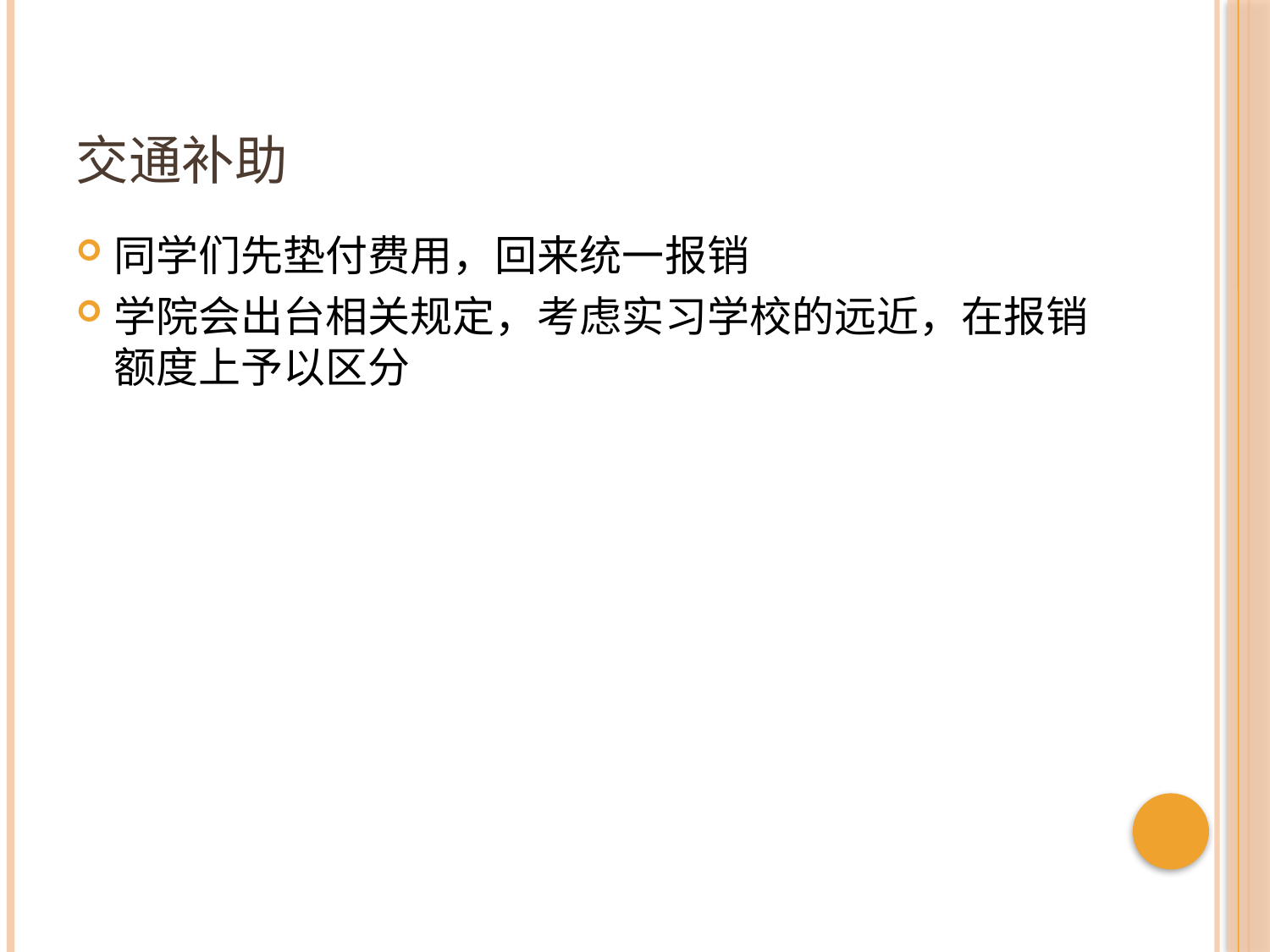

# 交通补助
同学们先垫付费用，回来统一报销
学院会出台相关规定，考虑实习学校的远近，在报销额度上予以区分